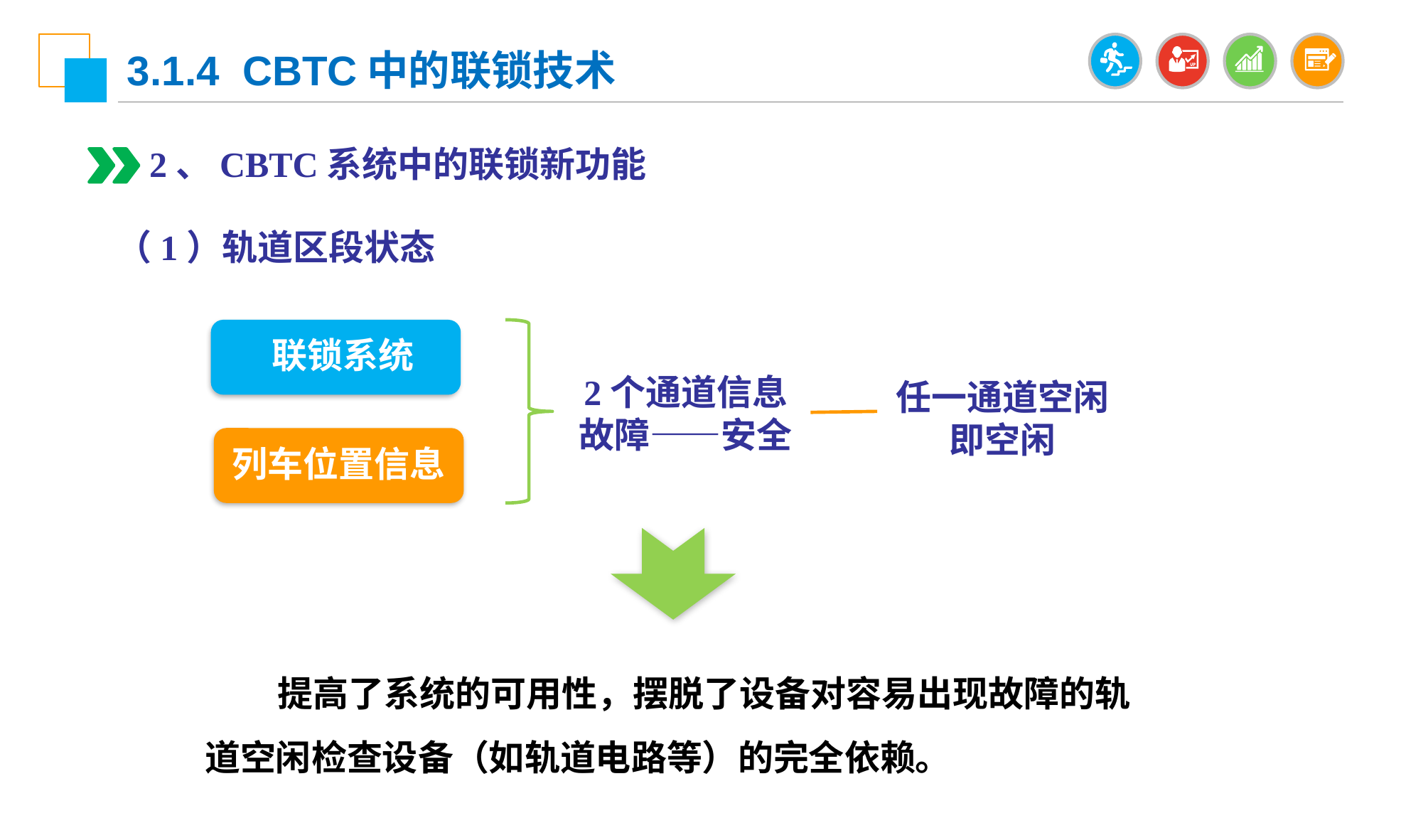

3.1.4  CBTC中的联锁技术
2、CBTC系统中的联锁新功能

（1）轨道区段状态

联锁系统

2个通道信息故障——安全
任一通道空闲即空闲

列车位置信息

        提高了系统的可用性，摆脱了设备对容易出现故障的轨道空闲检查设备（如轨道电路等）的完全依赖。